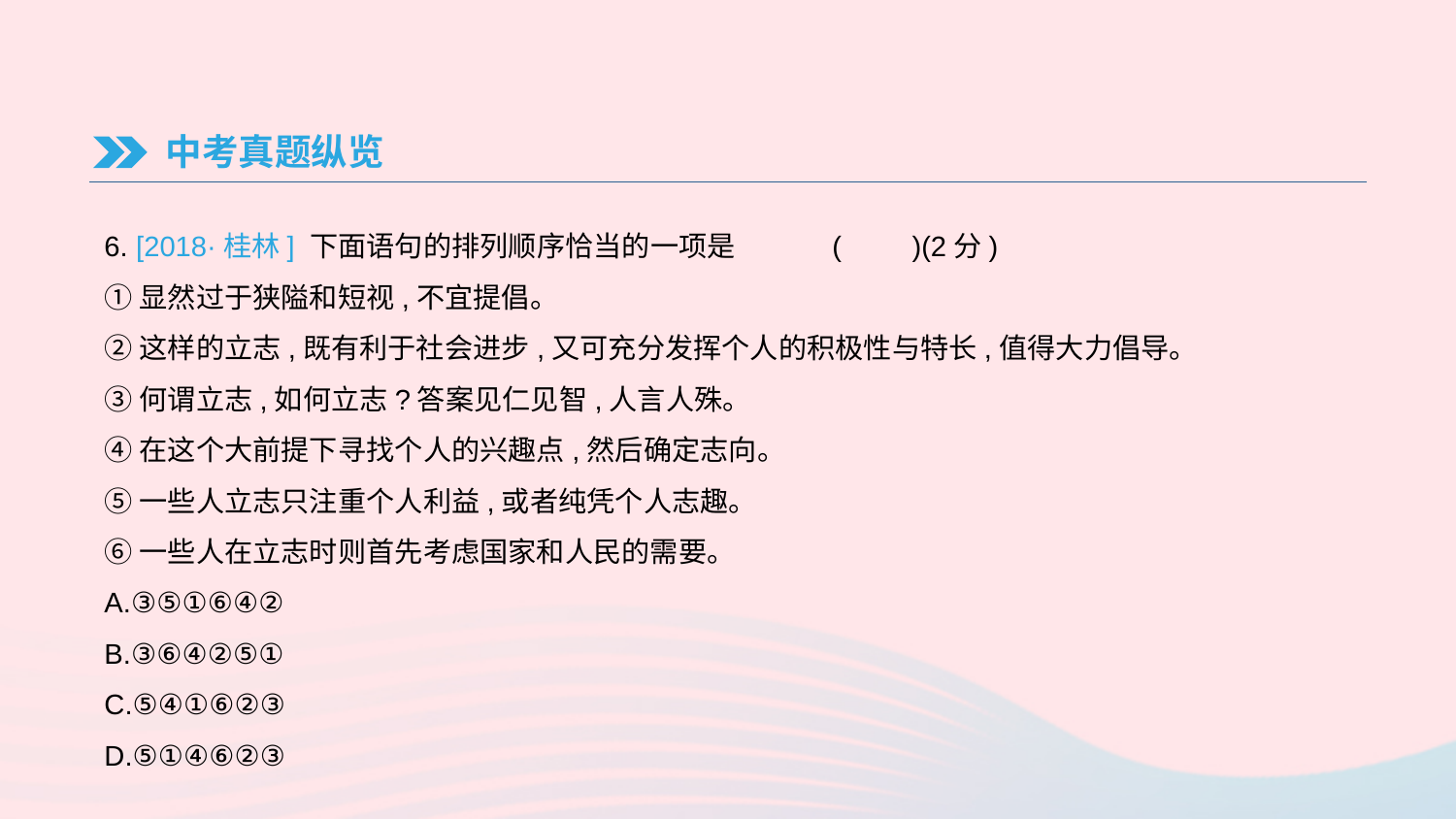

中考真题纵览

6. [2018·桂林] 下面语句的排列顺序恰当的一项是	(　　)(2分)
①显然过于狭隘和短视,不宜提倡。
②这样的立志,既有利于社会进步,又可充分发挥个人的积极性与特长,值得大力倡导。
③何谓立志,如何立志?答案见仁见智,人言人殊。
④在这个大前提下寻找个人的兴趣点,然后确定志向。
⑤一些人立志只注重个人利益,或者纯凭个人志趣。
⑥一些人在立志时则首先考虑国家和人民的需要。
A.③⑤①⑥④②
B.③⑥④②⑤①
C.⑤④①⑥②③
D.⑤①④⑥②③